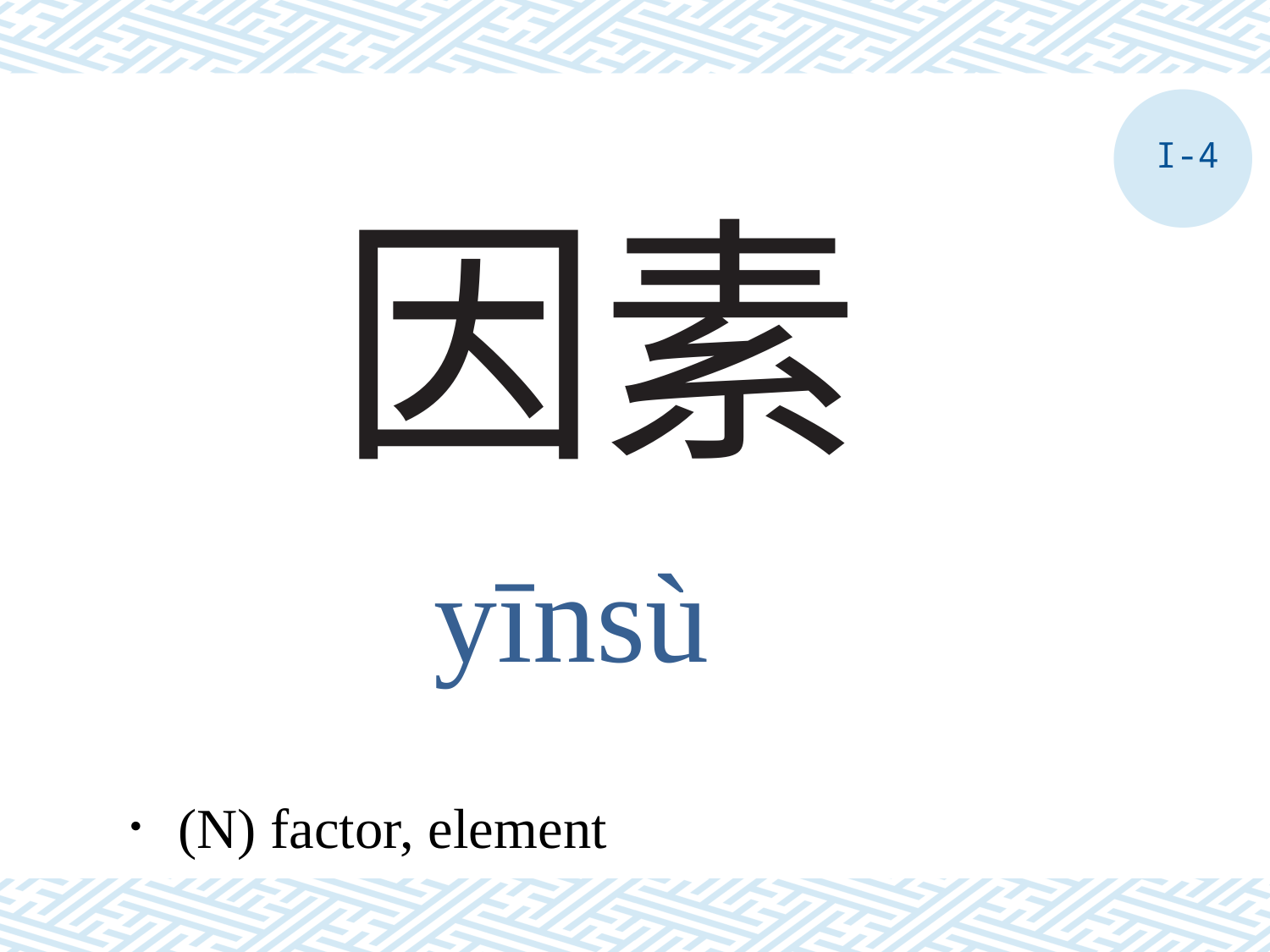

I-4

# 因素
yīnsù
．(N) factor, element